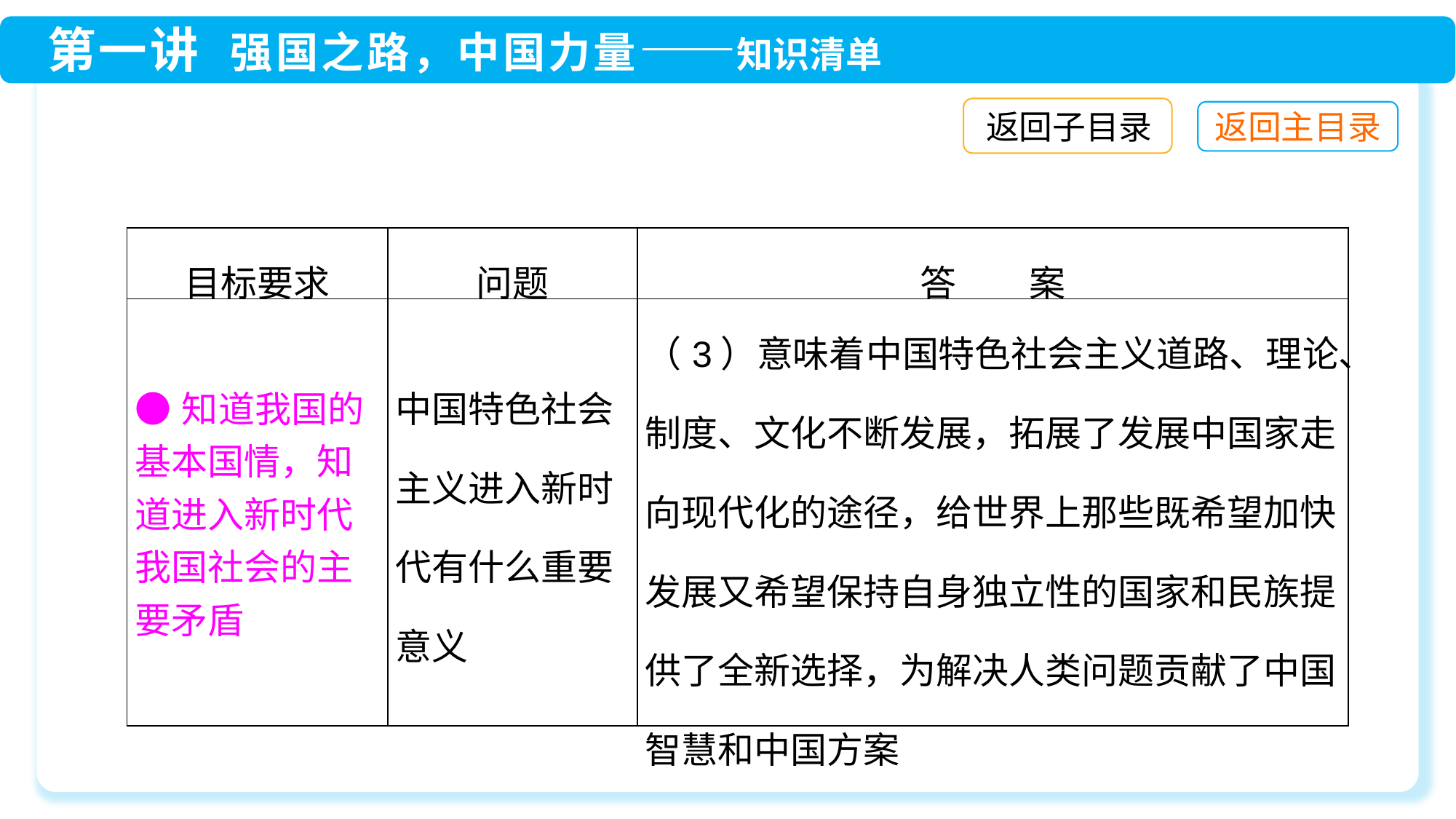

返回子目录
| 目标要求 | 问题 | 答　　案 |
| --- | --- | --- |
| ●知道我国的基本国情，知道进入新时代我国社会的主要矛盾 | 中国特色社会主义进入新时代有什么重要意义 | （3）意味着中国特色社会主义道路、理论、制度、文化不断发展，拓展了发展中国家走向现代化的途径，给世界上那些既希望加快发展又希望保持自身独立性的国家和民族提供了全新选择，为解决人类问题贡献了中国智慧和中国方案 |